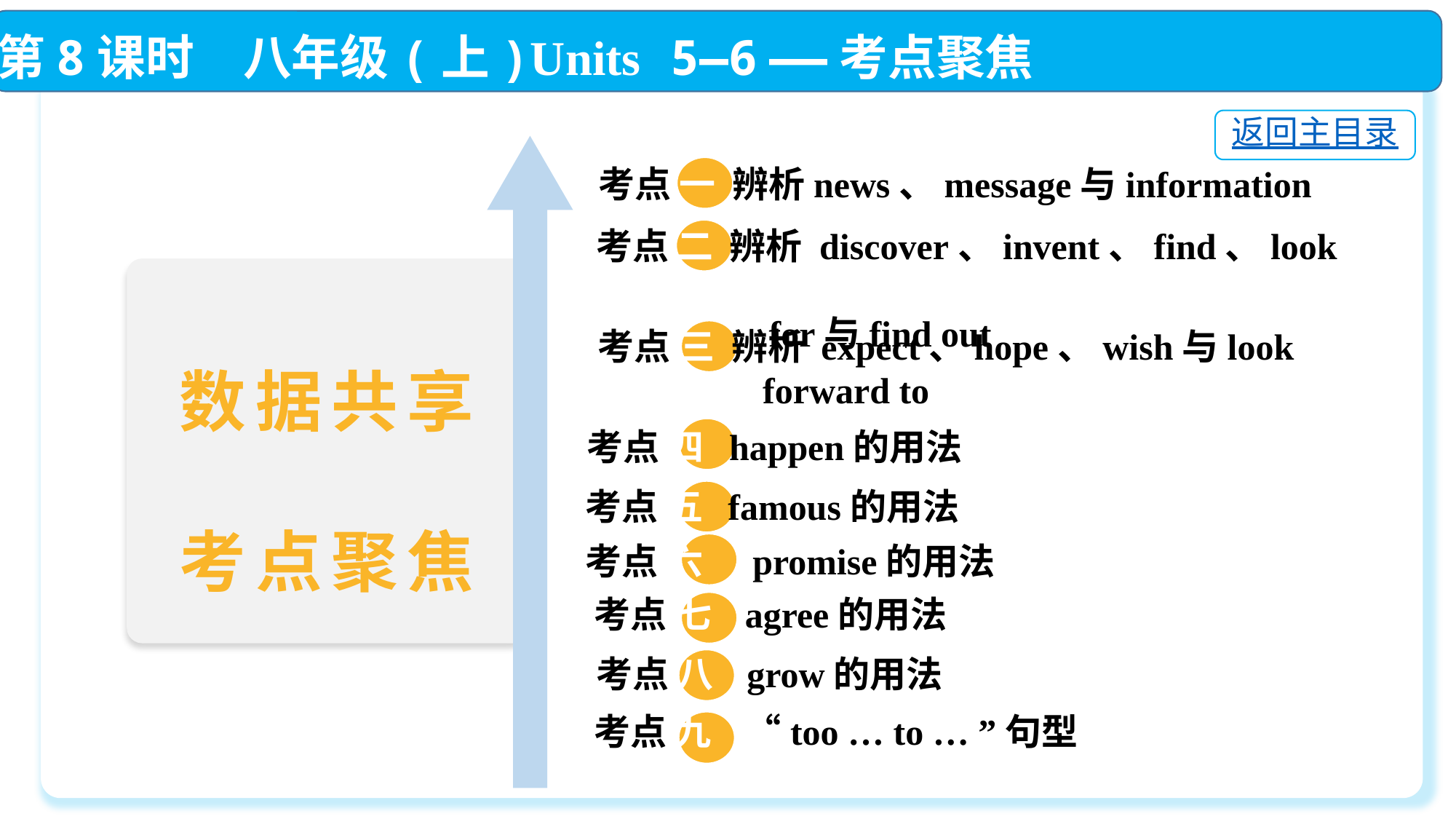

第8课时　八年级(上)Units 5—6 ——考点聚焦

返回主目录

 考点 一  辨析news、message与information
考点 二  辨析 discover、invent、find、look
                   for与find out
 考点 三  辨析 expect、hope、wish与look
                    forward to
  考点 四  happen的用法
  考点 五  famous的用法
  考点 六     promise的用法
考点 七   agree的用法
考点 八   grow的用法

数据共享
考点聚焦

考点 九　 “too … to … ”句型